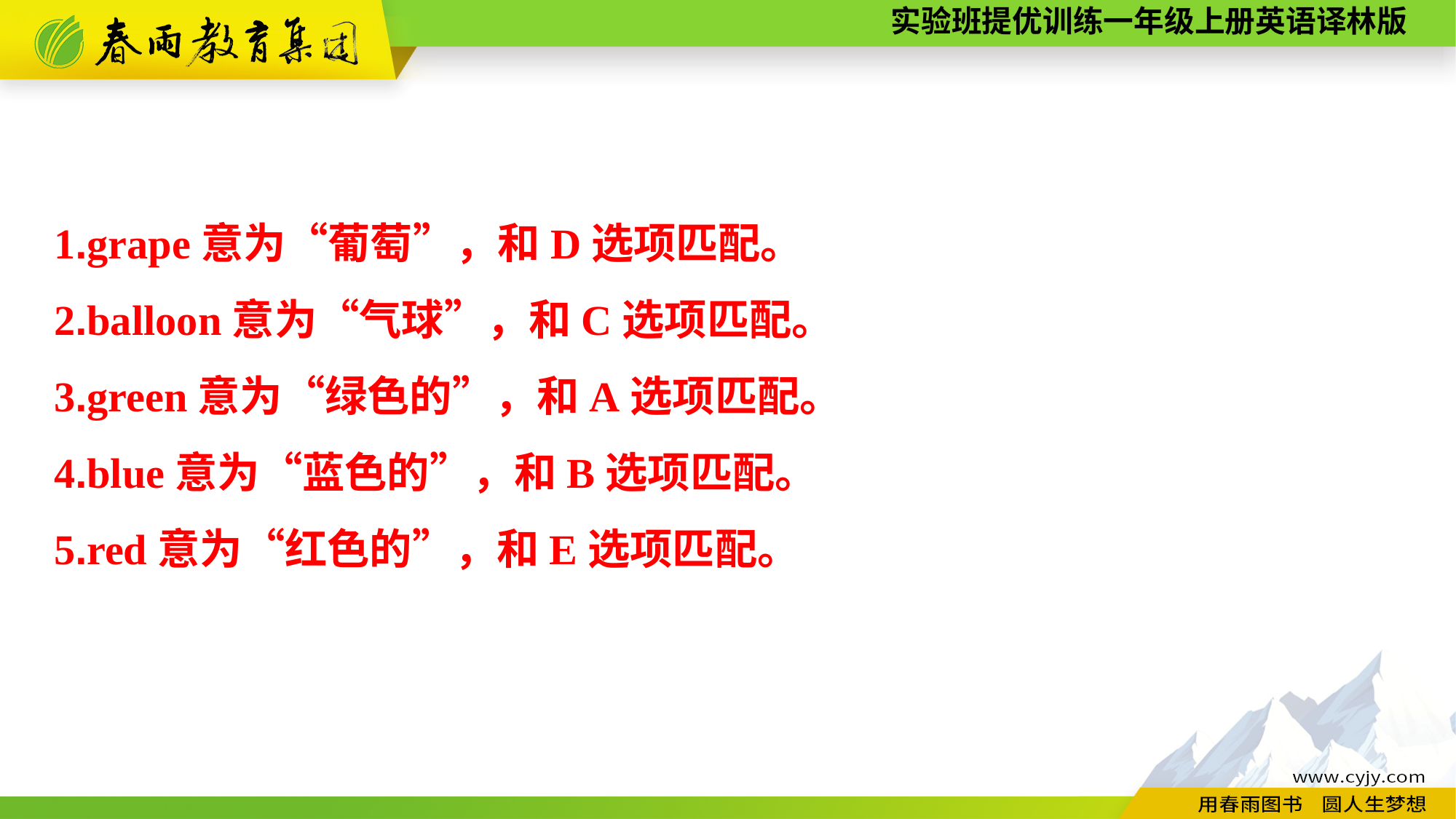

1.grape意为“葡萄”，和D选项匹配。
2.balloon意为“气球”，和C选项匹配。
3.green意为“绿色的”，和A选项匹配。
4.blue意为“蓝色的”，和B选项匹配。
5.red意为“红色的”，和E选项匹配。